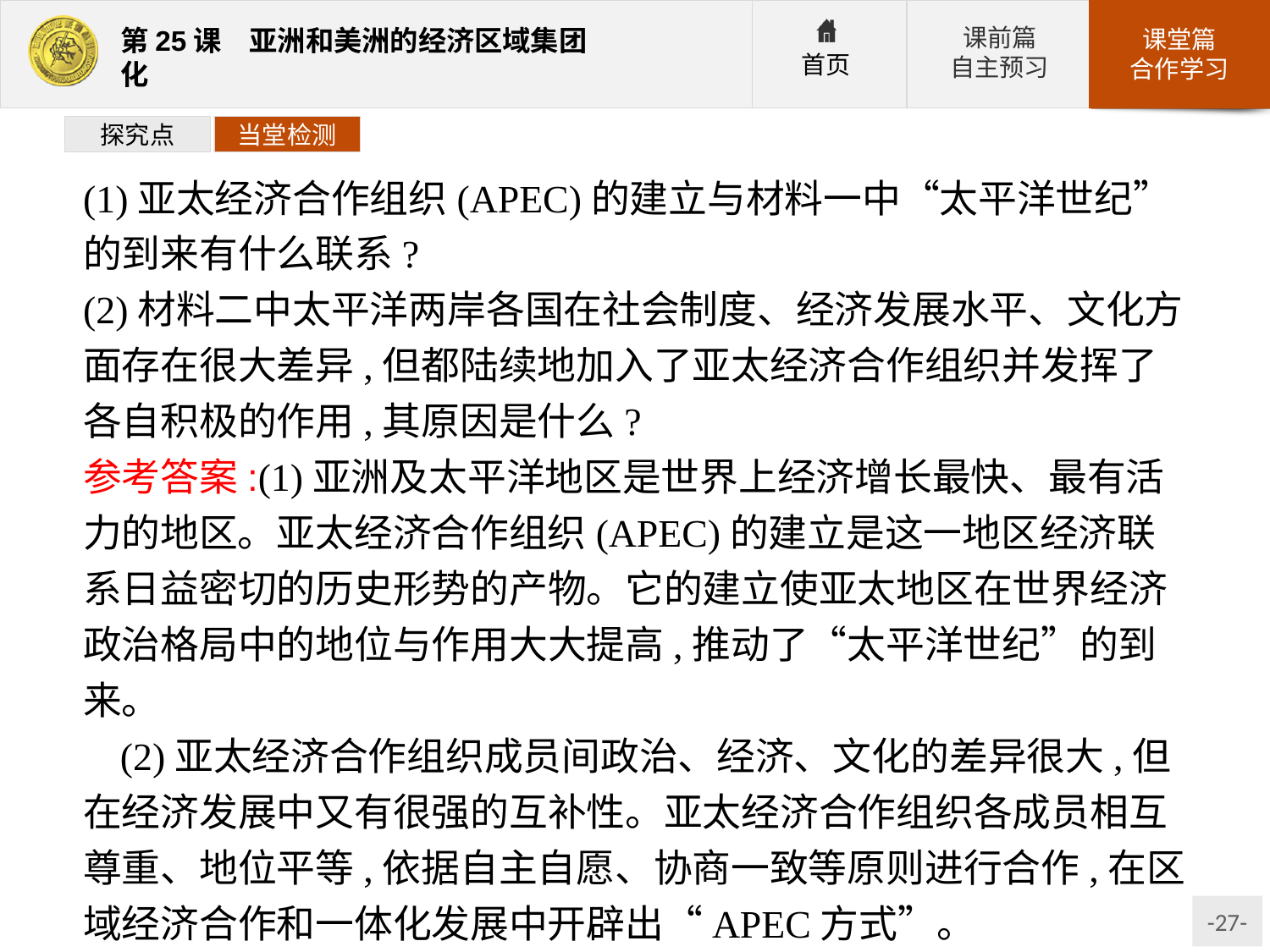

探究点
当堂检测
(1)亚太经济合作组织(APEC)的建立与材料一中“太平洋世纪”的到来有什么联系?
(2)材料二中太平洋两岸各国在社会制度、经济发展水平、文化方面存在很大差异,但都陆续地加入了亚太经济合作组织并发挥了各自积极的作用,其原因是什么?
参考答案:(1)亚洲及太平洋地区是世界上经济增长最快、最有活力的地区。亚太经济合作组织(APEC)的建立是这一地区经济联系日益密切的历史形势的产物。它的建立使亚太地区在世界经济政治格局中的地位与作用大大提高,推动了“太平洋世纪”的到来。
(2)亚太经济合作组织成员间政治、经济、文化的差异很大,但在经济发展中又有很强的互补性。亚太经济合作组织各成员相互尊重、地位平等,依据自主自愿、协商一致等原则进行合作,在区域经济合作和一体化发展中开辟出“APEC方式”。